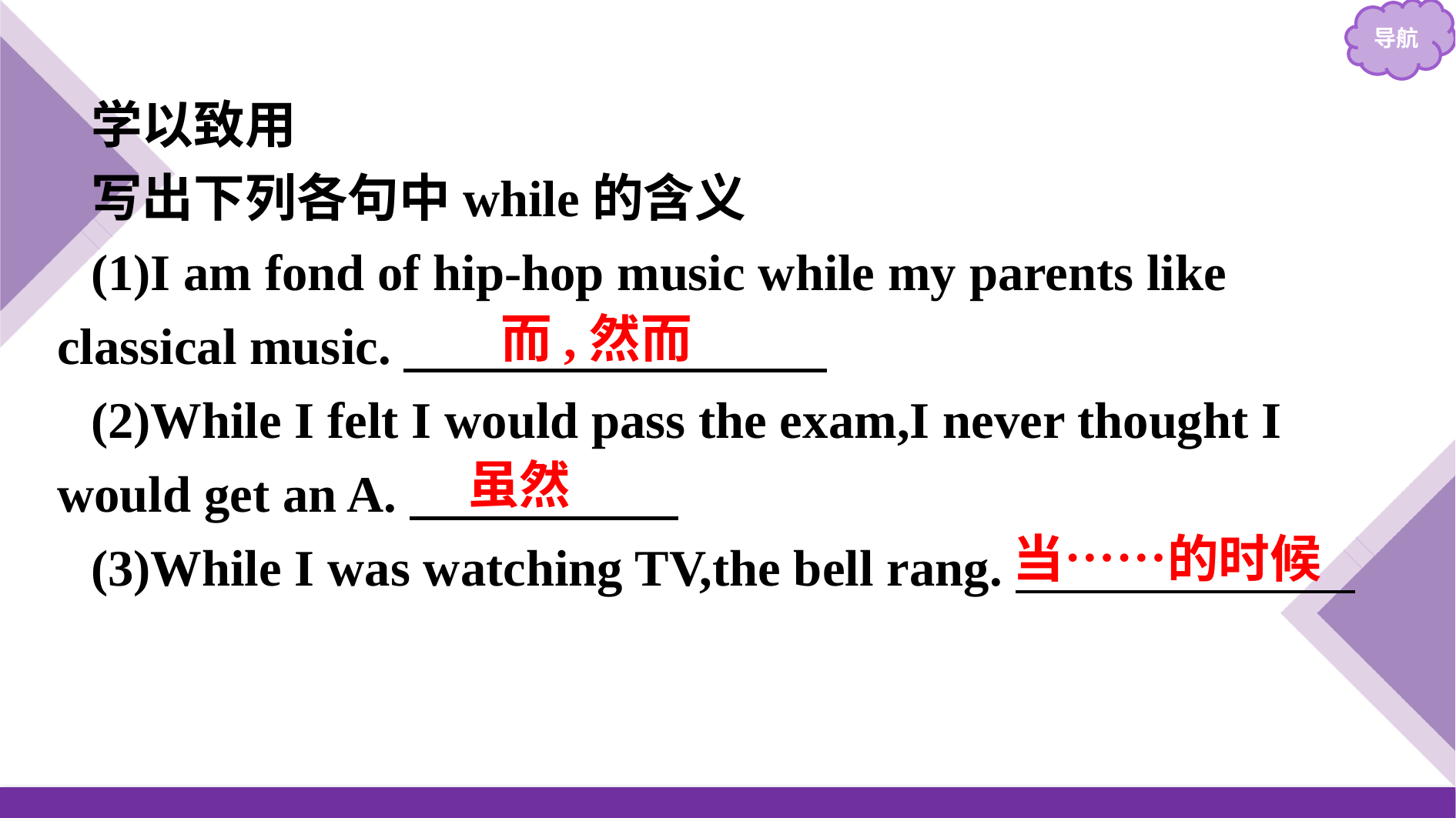

学以致用
写出下列各句中while的含义
(1)I am fond of hip-hop music while my parents like classical music.
(2)While I felt I would pass the exam,I never thought I would get an A.
(3)While I was watching TV,the bell rang.
而,然而
虽然
当……的时候